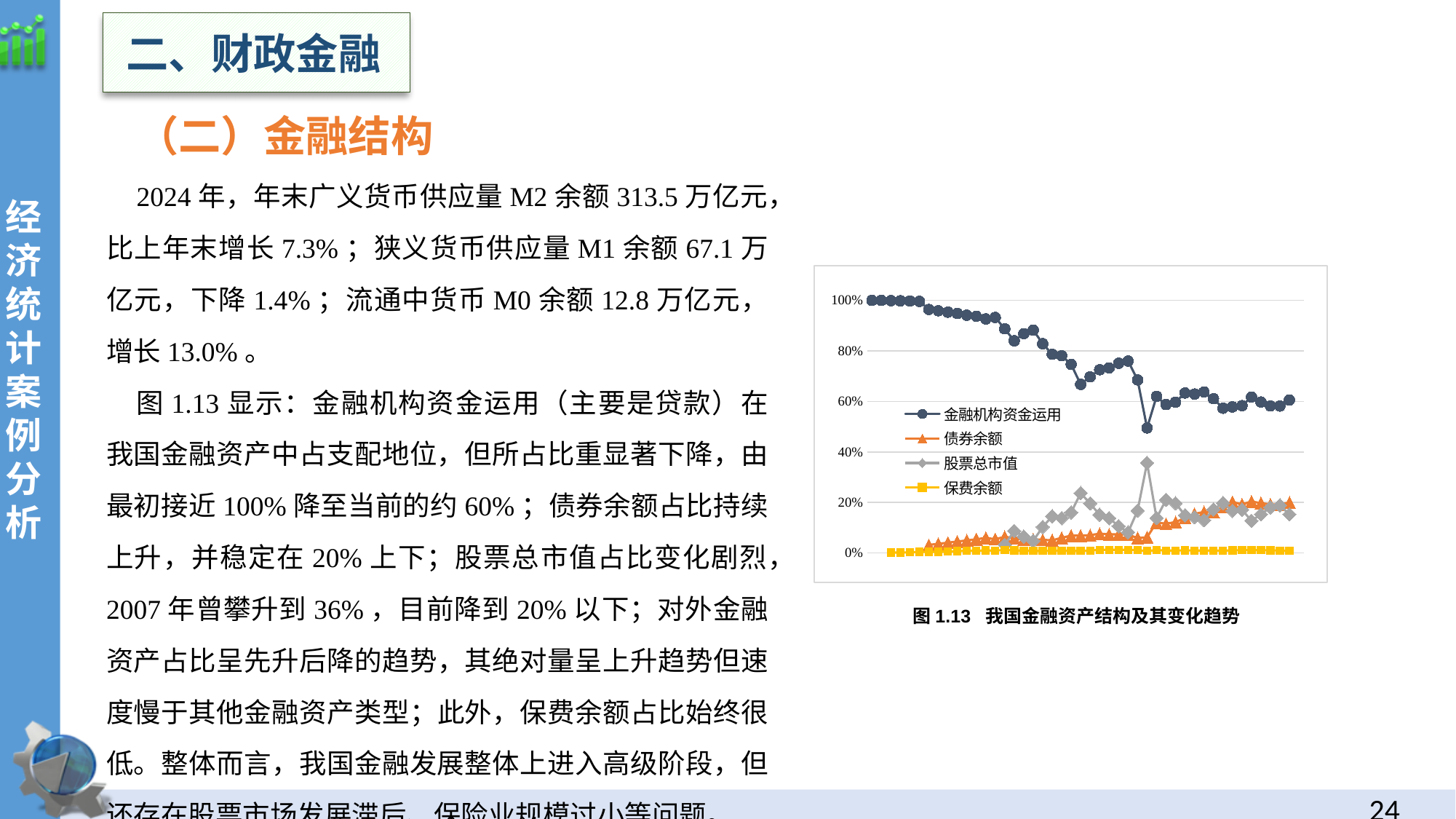

二、财政金融

（二）金融结构
2024年，年末广义货币供应量M2余额313.5万亿元，比上年末增长7.3%；狭义货币供应量M1余额67.1万亿元，下降1.4%；流通中货币M0余额12.8万亿元，增长13.0%。
图1.13显示：金融机构资金运用（主要是贷款）在我国金融资产中占支配地位，但所占比重显著下降，由最初接近100%降至当前的约60%；债券余额占比持续上升，并稳定在20%上下；股票总市值占比变化剧烈，2007年曾攀升到36%，目前降到20%以下；对外金融资产占比呈先升后降的趋势，其绝对量呈上升趋势但速度慢于其他金融资产类型；此外，保费余额占比始终很低。整体而言，我国金融发展整体上进入高级阶段，但还存在股票市场发展滞后、保险业规模过小等问题。

经
济统计案例分析

### Chart

| Category | 金融机构资金运用 | 债券余额 | 股票总市值 | 保费余额 |
|---|---|---|---|---|
| 1978 | 1.0 | None | None | None |
| 1979 | 1.0 | None | None | None |
| 1980 | 0.998972211648268 | None | None | 0.00102778835173201 |
| 1981 | 0.998299855172848 | None | None | 0.00170014482715194 |
| 1982 | 0.997766441472494 | None | None | 0.00223355852750586 |
| 1983 | 0.996087995943107 | None | None | 0.0039120040568931 |
| 1984 | 0.963939546237794 | 0.0316987363584147 | None | 0.00436171740379092 |
| 1985 | 0.959248635530357 | 0.0361273077399252 | None | 0.00462405672971792 |
| 1986 | 0.953614904308719 | 0.0406832041732971 | None | 0.00570189151798369 |
| 1987 | 0.947988730124576 | 0.0451831234786482 | None | 0.00682814639677621 |
| 1988 | 0.941445821346712 | 0.04957850388315 | None | 0.00897567477013791 |
| 1989 | 0.937355047376784 | 0.0540498504160612 | None | 0.00859510220715494 |
| 1990 | 0.92663846896529 | 0.0597536932697663 | None | 0.00985090082271562 |
| 1991 | 0.932602678335397 | 0.0541160861710593 | None | 0.00929762817011471 |
| 1992 | 0.887420425978012 | 0.0641712537974714 | 0.0319566294953182 | 0.011768612082054 |
| 1993 | 0.840056125029932 | 0.0575637076476543 | 0.0867457564225217 | 0.00997416513949131 |
| 1994 | 0.86851419161896 | 0.0520233313214874 | 0.0646783000788434 | 0.00872748247373285 |
| 1995 | 0.882445134953158 | 0.0542329388290557 | 0.0477386663178111 | 0.00846009167603255 |
| 1996 | 0.82869870003293 | 0.0519986973310791 | 0.103201203798399 | 0.0079479211352241 |
| 1997 | 0.786353587088729 | 0.0499080900730115 | 0.145084244331572 | 0.00900008410441093 |
| 1998 | 0.781098358506339 | 0.0597219215134543 | 0.137980025317904 | 0.00882321654552332 |
| 1999 | 0.746671023833408 | 0.068593242202336 | 0.160392463305847 | 0.00844158894304421 |
| 2000 | 0.667401158726416 | 0.068381775423991 | 0.23689899190875 | 0.00792603438192789 |
| 2001 | 0.697523357307716 | 0.0703395979626025 | 0.19601321070383 | 0.00952948875202143 |
| 2002 | 0.725662629473892 | 0.0762479107119536 | 0.151142990321719 | 0.0120191575265971 |
| 2003 | 0.732703479225003 | 0.0735053788217679 | 0.138069621586253 | 0.0125160373572891 |
| 2004 | 0.751060541841006 | 0.0736870743233403 | 0.105925936008279 | 0.0123575981588589 |
| 2005 | 0.759977892715079 | 0.0723990238634514 | 0.0815986868568294 | 0.0124076991175061 |
| 2006 | 0.685145494713476 | 0.058995507543315 | 0.167715290835446 | 0.0105806110155843 |
| 2007 | 0.494960676980443 | 0.0620217907425324 | 0.356445726037838 | 0.00766601381266639 |
| 2008 | 0.619601156157801 | 0.120313581852342 | 0.138527523611553 | 0.0111675611789206 |
| 2009 | 0.587772652368877 | 0.115548668751227 | 0.210274234396231 | 0.00960029383864769 |
| 2010 | 0.597179829691847 | 0.122069842894668 | 0.196685876034205 | 0.00961426779725773 |
| 2011 | 0.633522616252902 | 0.138780463353374 | 0.1489818119361 | 0.00994741267875217 |
| 2012 | 0.629224052285507 | 0.154633282013528 | 0.141540041595545 | 0.00951634357235018 |
| 2013 | 0.63745854320052 | 0.162341901332068 | 0.129740517563941 | 0.00934602891731499 |
| 2014 | 0.61056635209599 | 0.162591156985837 | 0.171872090311656 | 0.00933519192597437 |
| 2015 | 0.5728836690029 | 0.181207509175736 | 0.197550980129484 | 0.00902610028138156 |
| 2016 | 0.578112461208806 | 0.201662627078006 | 0.166765620357913 | 0.0101514702056812 |
| 2017 | 0.583211386579325 | 0.192459757571177 | 0.171191658982765 | 0.0110430538542239 |
| 2018 | 0.617149328419947 | 0.203659278378582 | 0.127260408876786 | 0.0111239173523449 |
| 2019 | 0.59780808119231 | 0.197276666793462 | 0.152982682638634 | 0.0110027505621831 |
| 2020 | 0.581908313726306 | 0.192029743529681 | 0.180183842373521 | 0.0102286048464678 |
| 2021 | 0.581655828417314 | 0.191946423377713 | 0.188199786724442 | 0.00922422999048496 |
| 2022 | 0.605327049905465 | 0.199757926468803 | 0.152796168000492 | 0.00910510965588151 |
| 2023 | None | None | None | None |
图1.13  我国金融资产结构及其变化趋势
24